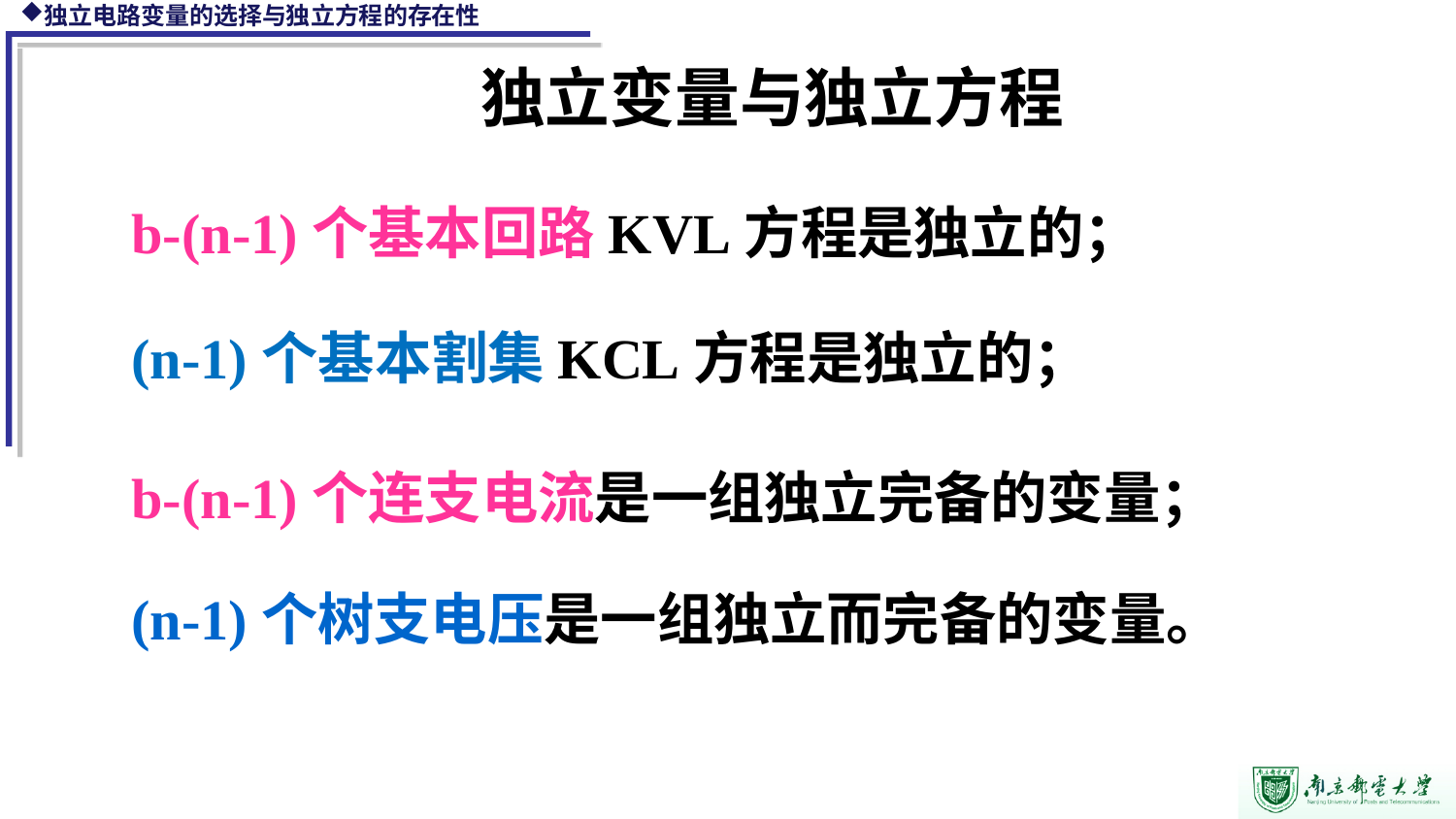

独立变量与独立方程
b-(n-1)个基本回路KVL方程是独立的；
(n-1)个基本割集KCL方程是独立的；
b-(n-1)个连支电流是一组独立完备的变量；
(n-1)个树支电压是一组独立而完备的变量。